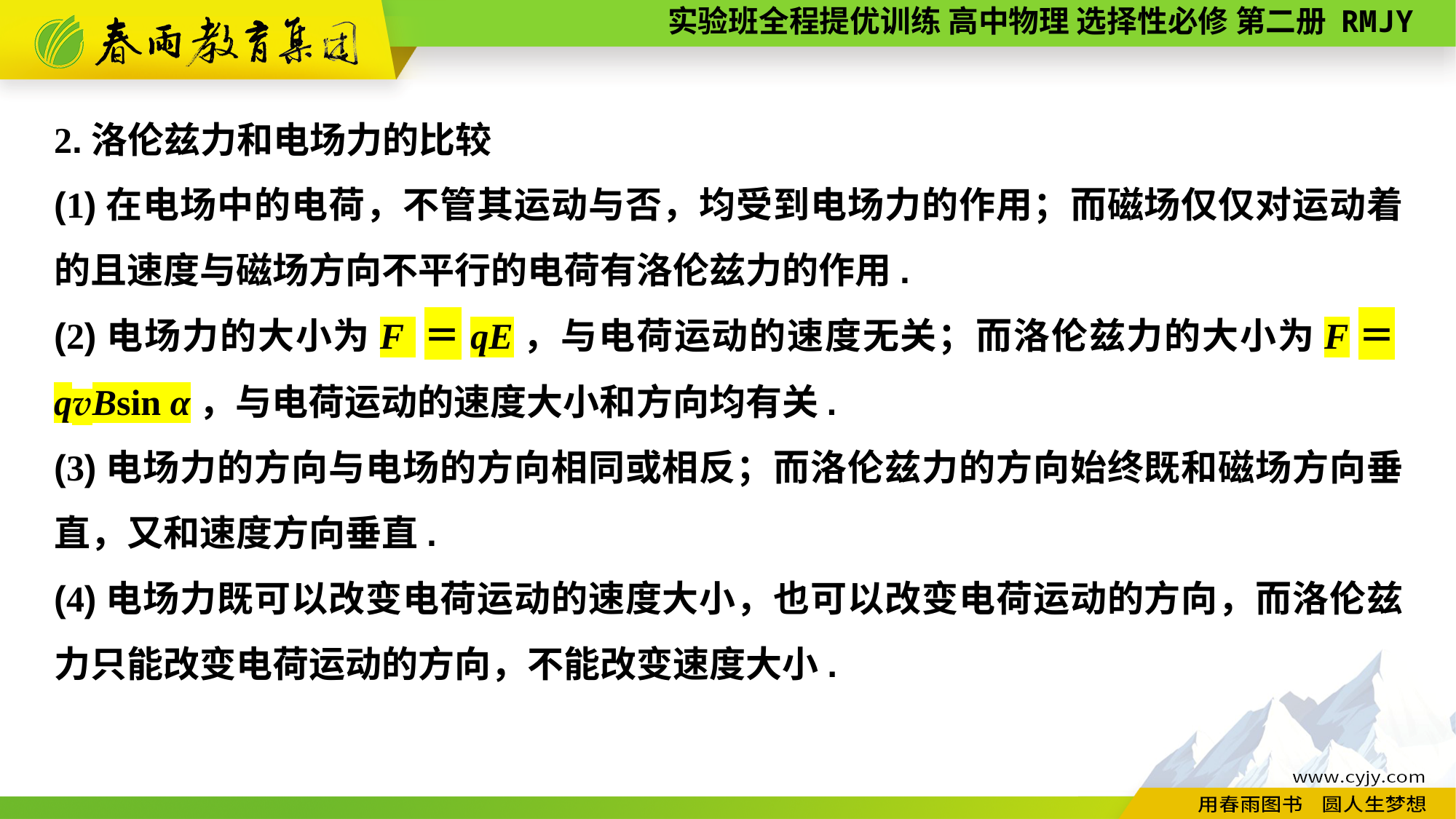

2.洛伦兹力和电场力的比较
(1)在电场中的电荷，不管其运动与否，均受到电场力的作用；而磁场仅仅对运动着的且速度与磁场方向不平行的电荷有洛伦兹力的作用.
(2)电场力的大小为F ＝qE，与电荷运动的速度无关；而洛伦兹力的大小为F＝qvBsin α，与电荷运动的速度大小和方向均有关.
(3)电场力的方向与电场的方向相同或相反；而洛伦兹力的方向始终既和磁场方向垂直，又和速度方向垂直.
(4)电场力既可以改变电荷运动的速度大小，也可以改变电荷运动的方向，而洛伦兹力只能改变电荷运动的方向，不能改变速度大小.